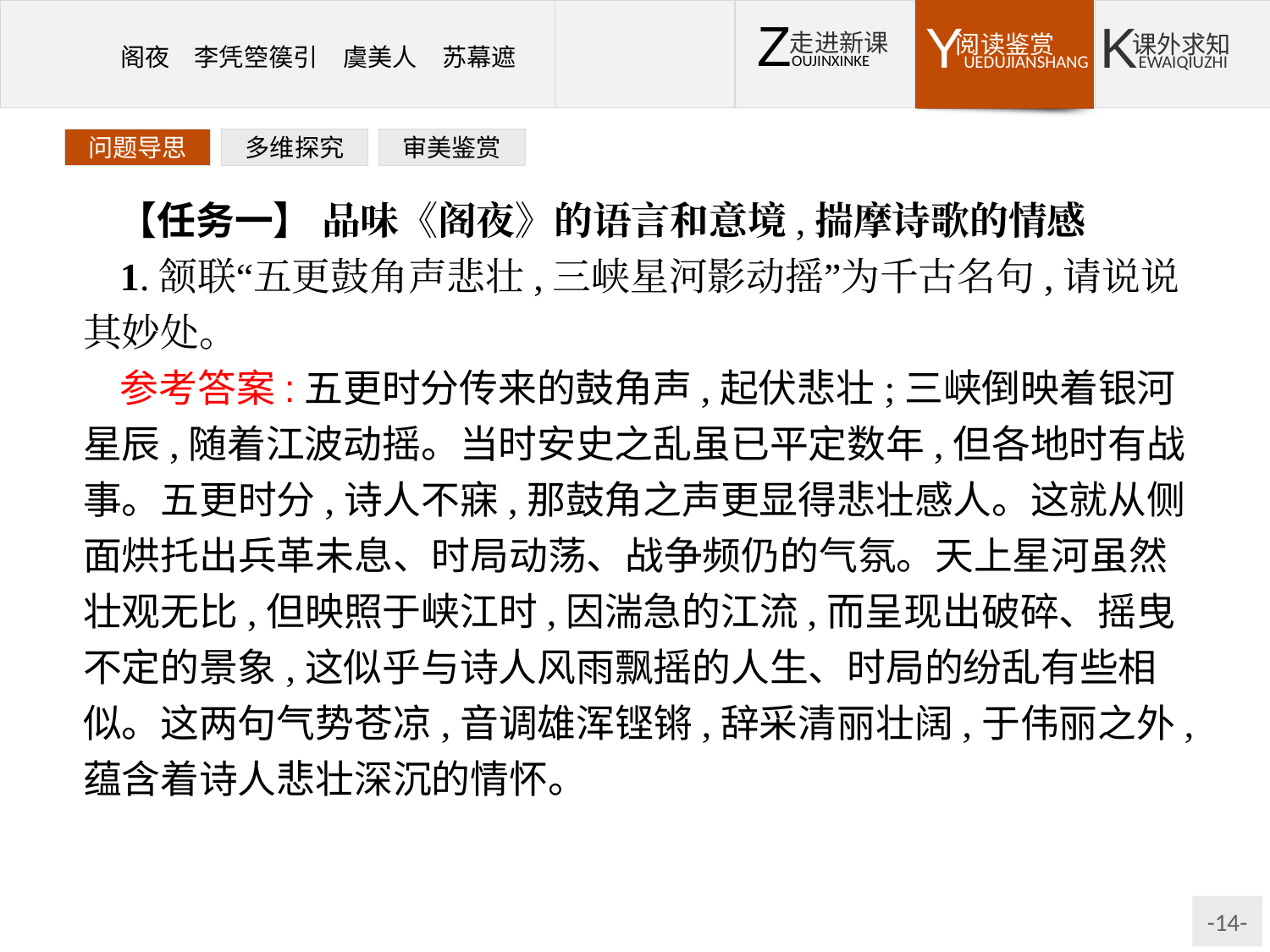

问题导思
多维探究
审美鉴赏
【任务一】 品味《阁夜》的语言和意境,揣摩诗歌的情感
1.颔联“五更鼓角声悲壮,三峡星河影动摇”为千古名句,请说说其妙处。
参考答案:五更时分传来的鼓角声,起伏悲壮;三峡倒映着银河星辰,随着江波动摇。当时安史之乱虽已平定数年,但各地时有战事。五更时分,诗人不寐,那鼓角之声更显得悲壮感人。这就从侧面烘托出兵革未息、时局动荡、战争频仍的气氛。天上星河虽然壮观无比,但映照于峡江时,因湍急的江流,而呈现出破碎、摇曳不定的景象,这似乎与诗人风雨飘摇的人生、时局的纷乱有些相似。这两句气势苍凉,音调雄浑铿锵,辞采清丽壮阔,于伟丽之外,蕴含着诗人悲壮深沉的情怀。